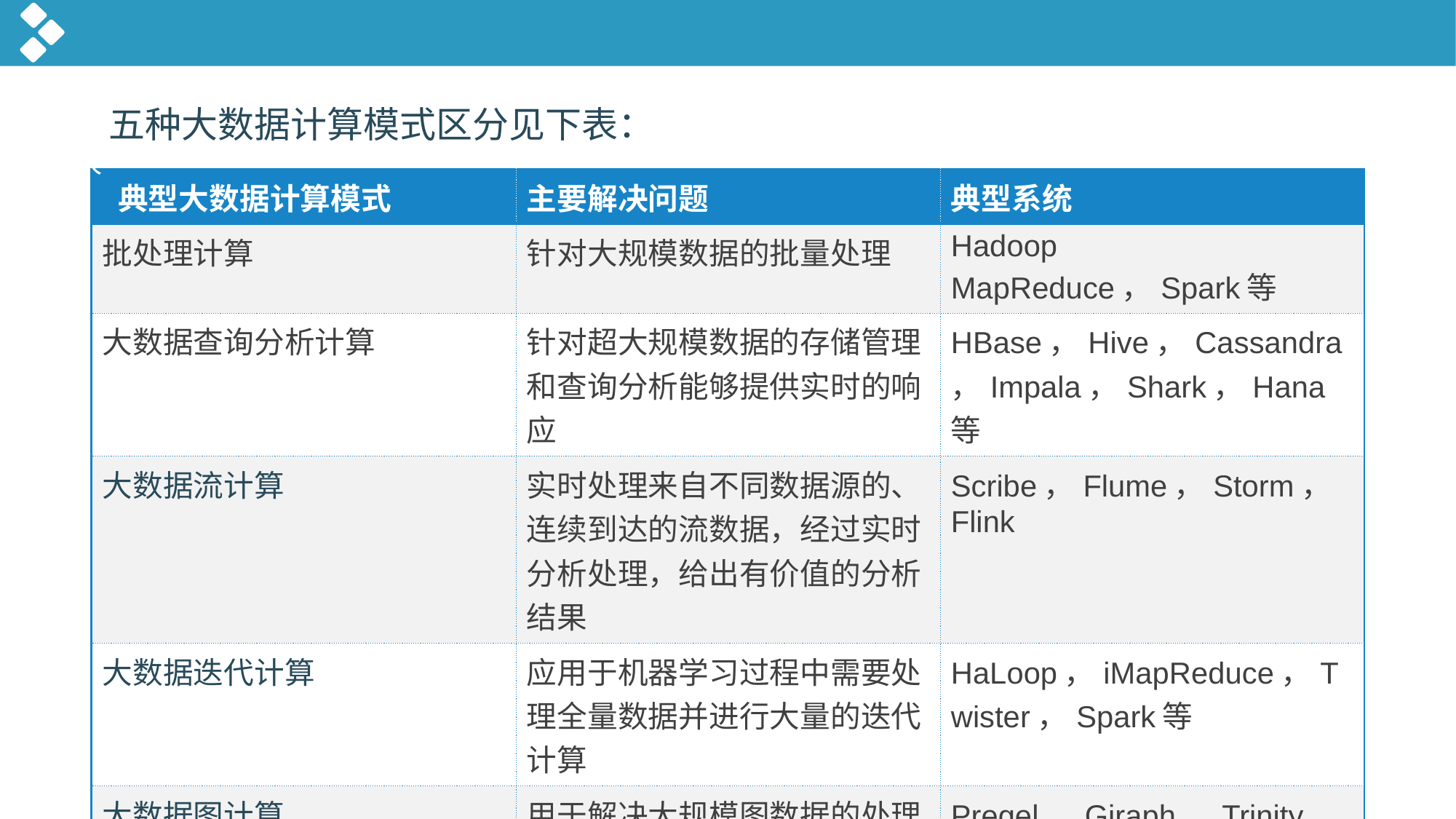

五种大数据计算模式区分见下表：
大

| 典型大数据计算模式 | 主要解决问题 | 典型系统 |
| --- | --- | --- |
| 批处理计算 | 针对大规模数据的批量处理 | Hadoop MapReduce，Spark等 |
| 大数据查询分析计算 | 针对超大规模数据的存储管理和查询分析能够提供实时的响应 | HBase，Hive，Cassandra，Impala，Shark，Hana等 |
| 大数据流计算 | 实时处理来自不同数据源的、连续到达的流数据，经过实时分析处理，给出有价值的分析结果 | Scribe，Flume，Storm，Flink |
| 大数据迭代计算 | 应用于机器学习过程中需要处理全量数据并进行大量的迭代计算 | HaLoop，iMapReduce，Twister，Spark等 |
| 大数据图计算 | 用于解决大规模图数据的处理 | Pregel，Giraph，Trinity，PowerGraph，GraphX等 |